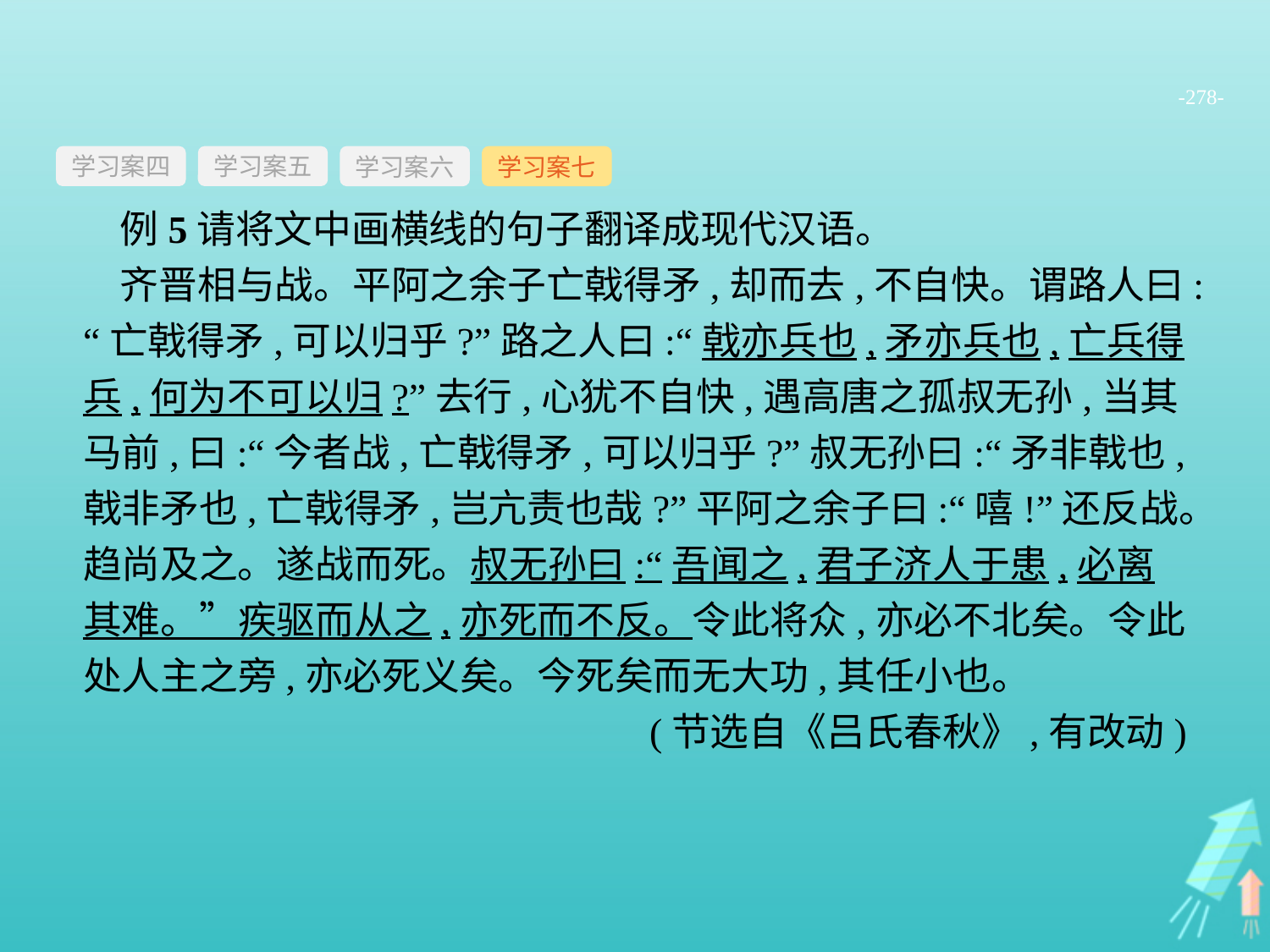

-278-
学习案四
学习案六
学习案七
学习案五
例5请将文中画横线的句子翻译成现代汉语。
齐晋相与战。平阿之余子亡戟得矛,却而去,不自快。谓路人曰:“亡戟得矛,可以归乎?”路之人曰:“戟亦兵也,矛亦兵也,亡兵得兵,何为不可以归?”去行,心犹不自快,遇高唐之孤叔无孙,当其马前,曰:“今者战,亡戟得矛,可以归乎?”叔无孙曰:“矛非戟也,戟非矛也,亡戟得矛,岂亢责也哉?”平阿之余子曰:“嘻!”还反战。趋尚及之。遂战而死。叔无孙曰:“吾闻之,君子济人于患,必离其难。”疾驱而从之,亦死而不反。令此将众,亦必不北矣。令此处人主之旁,亦必死义矣。今死矣而无大功,其任小也。
(节选自《吕氏春秋》,有改动)